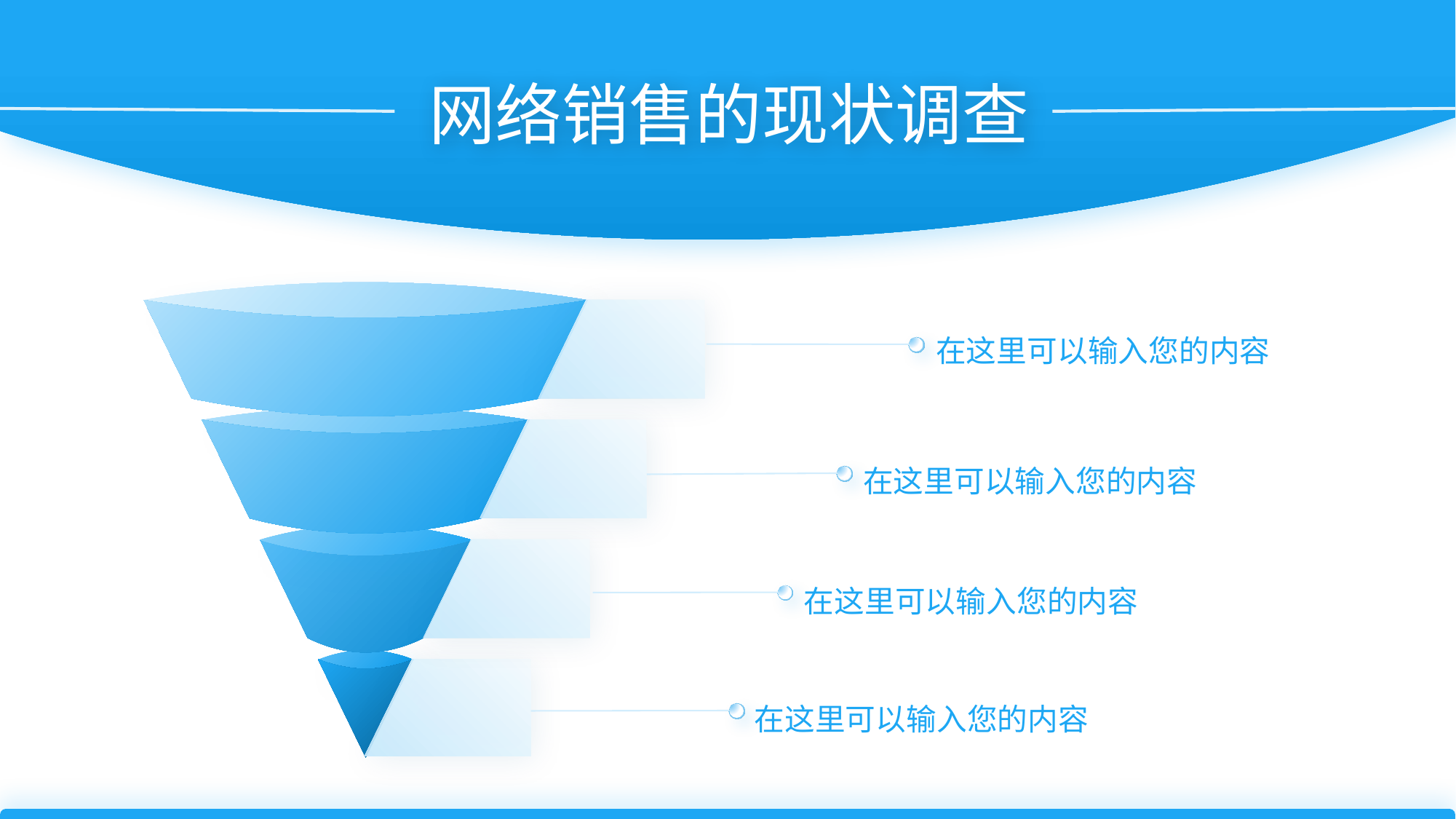

网络销售的现状调查

在这里可以输入您的内容

在这里可以输入您的内容

在这里可以输入您的内容

在这里可以输入您的内容